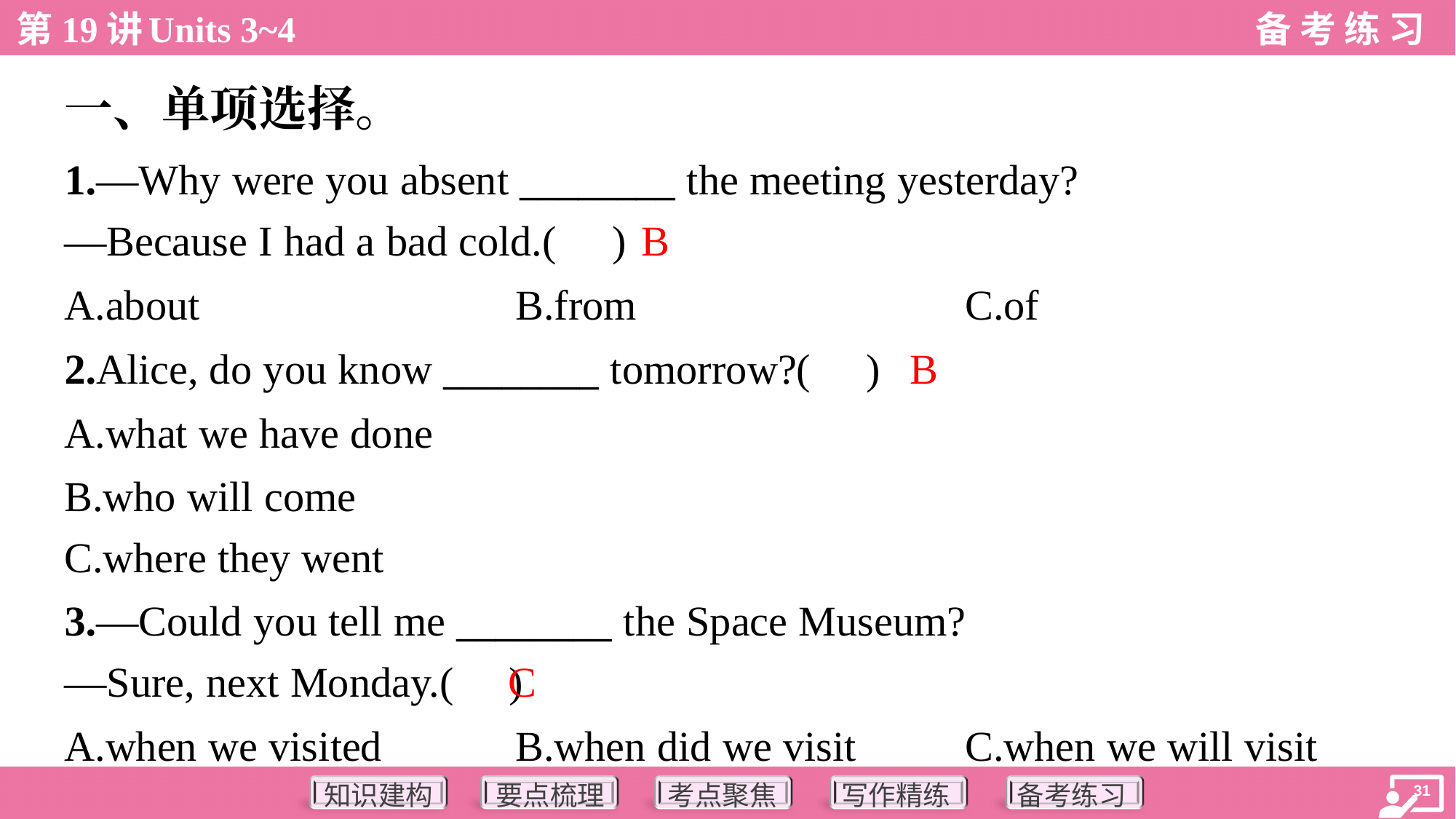

一、单项选择。
1.—Why were you absent ________ the meeting yesterday?
—Because I had a bad cold.(     )
B
A.about	B.from	C.of
B
2.Alice, do you know ________ tomorrow?(     )
A.what we have done
B.who will come
C.where they went
3.—Could you tell me ________ the Space Museum?
—Sure, next Monday.(     )
C
A.when we visited	B.when did we visit	C.when we will visit